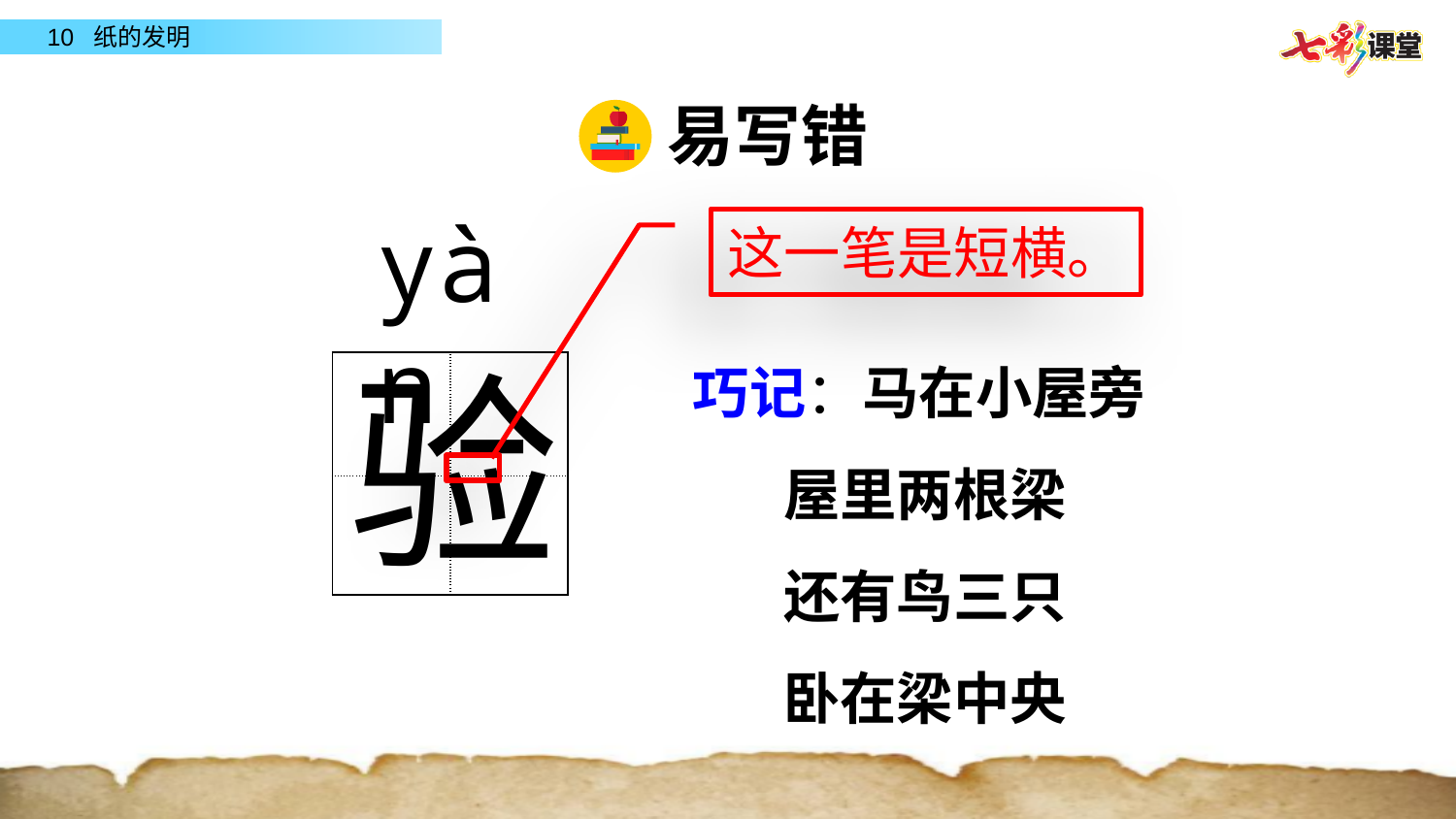

易写错

yàn
这一笔是短横。
巧记：马在小屋旁
      屋里两根梁
      还有鸟三只
      卧在梁中央
验
|  |  |
| --- | --- |
|  |  |